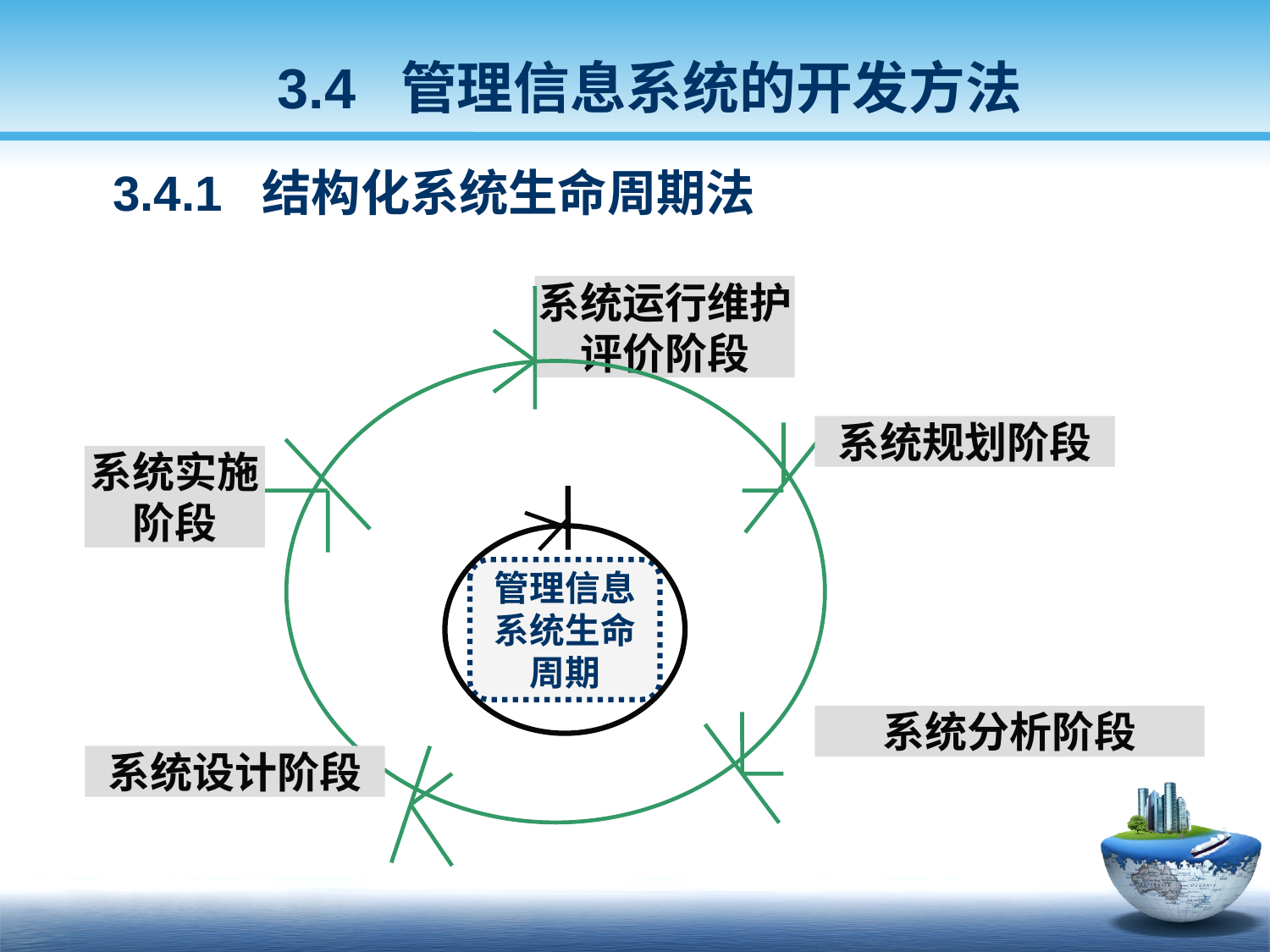

3.4  管理信息系统的开发方法
    3.4.1  结构化系统生命周期法
系统运行维护评价阶段

系统规划阶段
系统实施阶段
管理信息系统生命周期
系统分析阶段
系统设计阶段